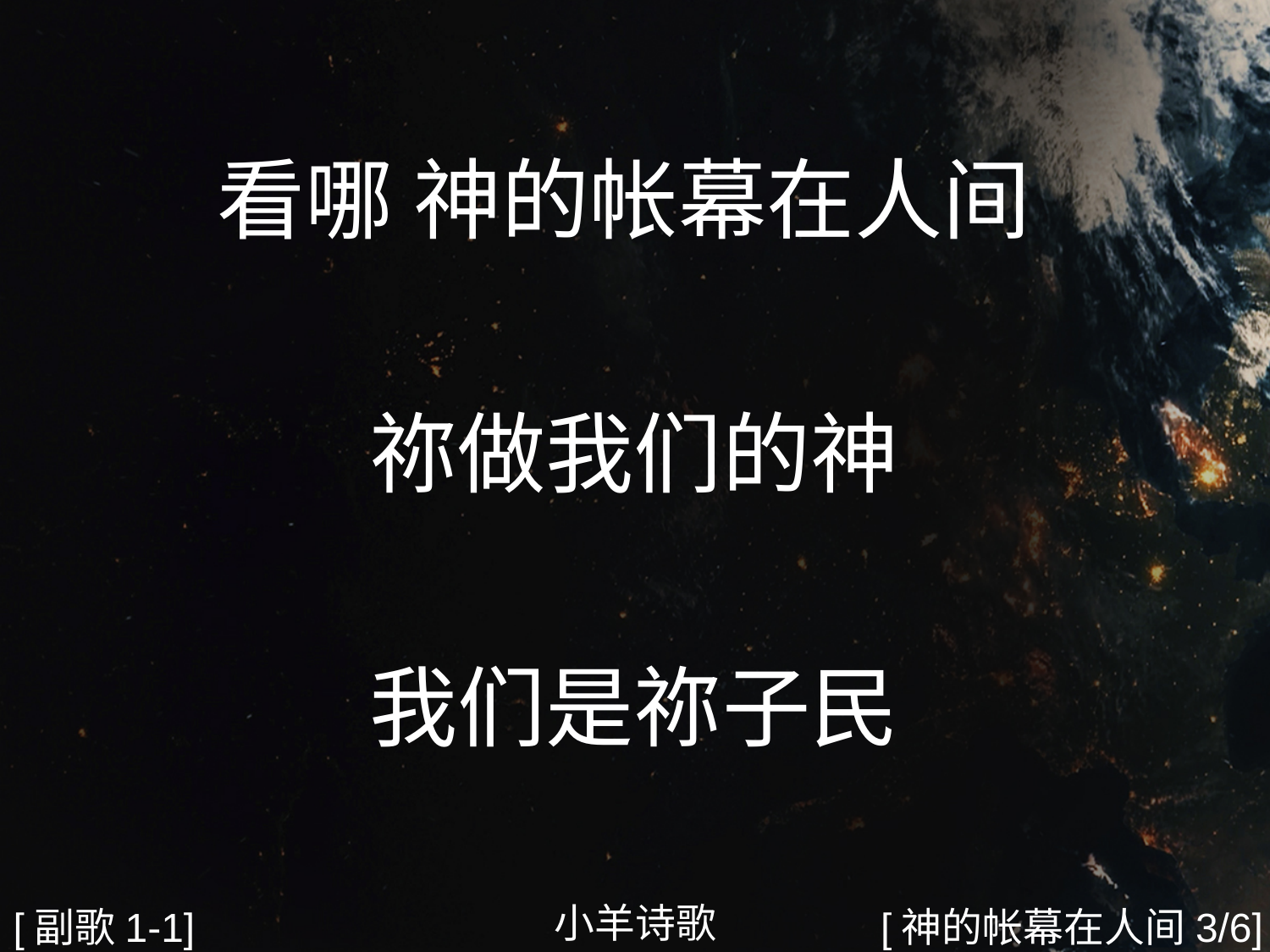

看哪 神的帐幕在人间

祢做我们的神

我们是祢子民

#

小羊诗歌
[副歌1-1]
[神的帐幕在人间3/6]